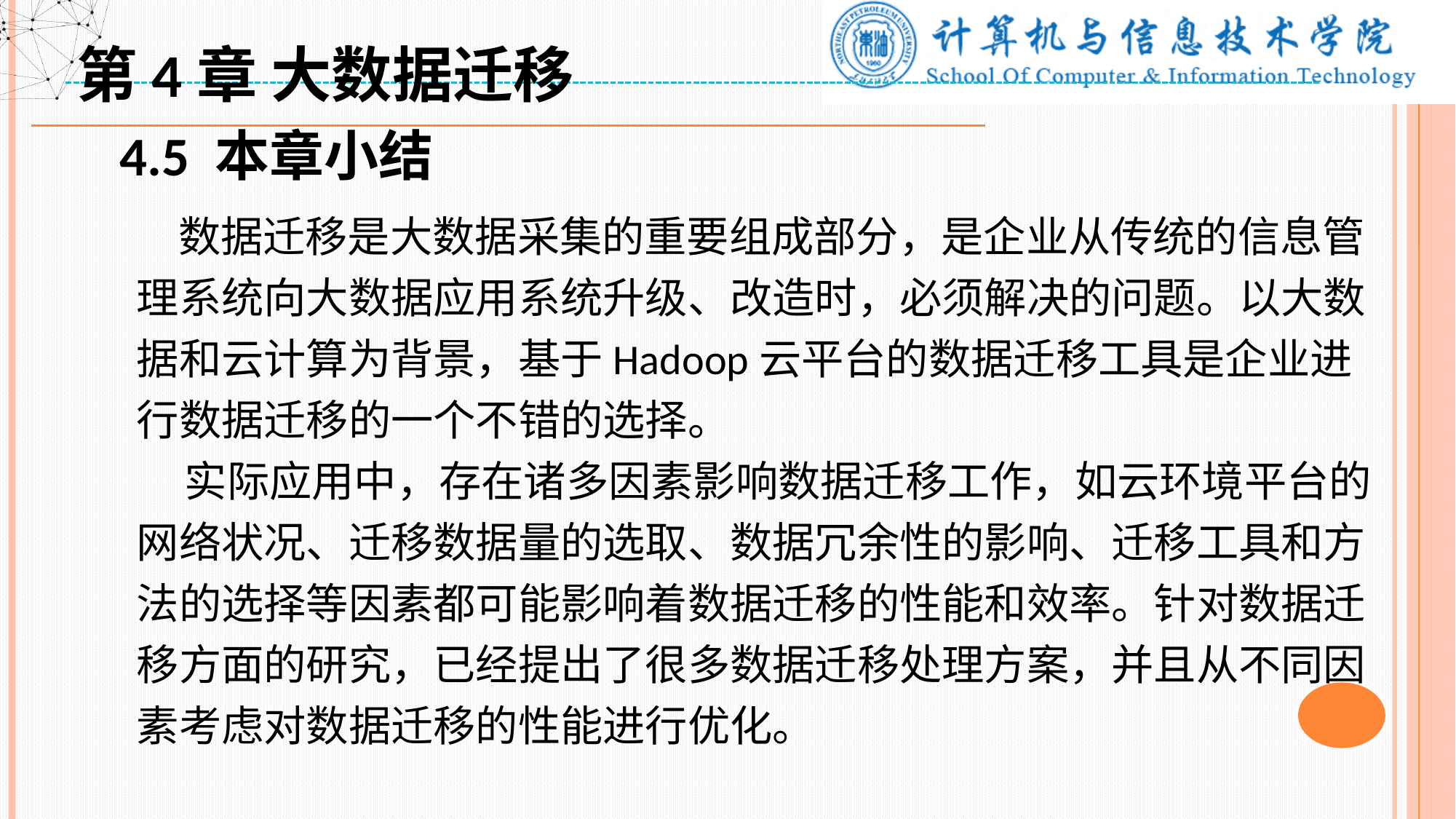

第4章 大数据迁移
4.5 本章小结
    数据迁移是大数据采集的重要组成部分，是企业从传统的信息管理系统向大数据应用系统升级、改造时，必须解决的问题。以大数据和云计算为背景，基于Hadoop云平台的数据迁移工具是企业进行数据迁移的一个不错的选择。
    实际应用中，存在诸多因素影响数据迁移工作，如云环境平台的网络状况、迁移数据量的选取、数据冗余性的影响、迁移工具和方法的选择等因素都可能影响着数据迁移的性能和效率。针对数据迁移方面的研究，已经提出了很多数据迁移处理方案，并且从不同因素考虑对数据迁移的性能进行优化。